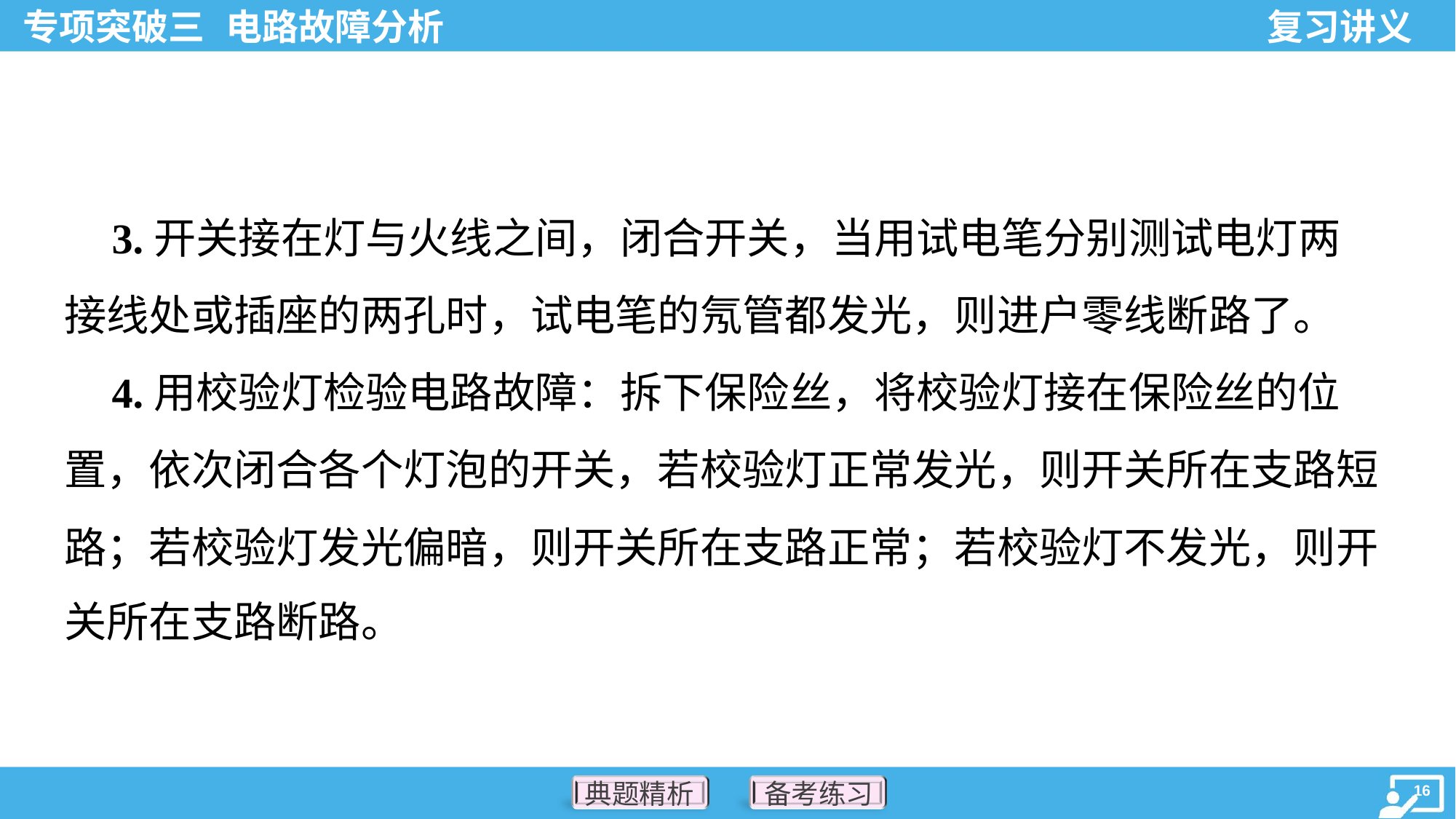

3.开关接在灯与火线之间，闭合开关，当用试电笔分别测试电灯两
接线处或插座的两孔时，试电笔的氖管都发光，则进户零线断路了。
    4.用校验灯检验电路故障：拆下保险丝，将校验灯接在保险丝的位
置，依次闭合各个灯泡的开关，若校验灯正常发光，则开关所在支路短
路；若校验灯发光偏暗，则开关所在支路正常；若校验灯不发光，则开
关所在支路断路。